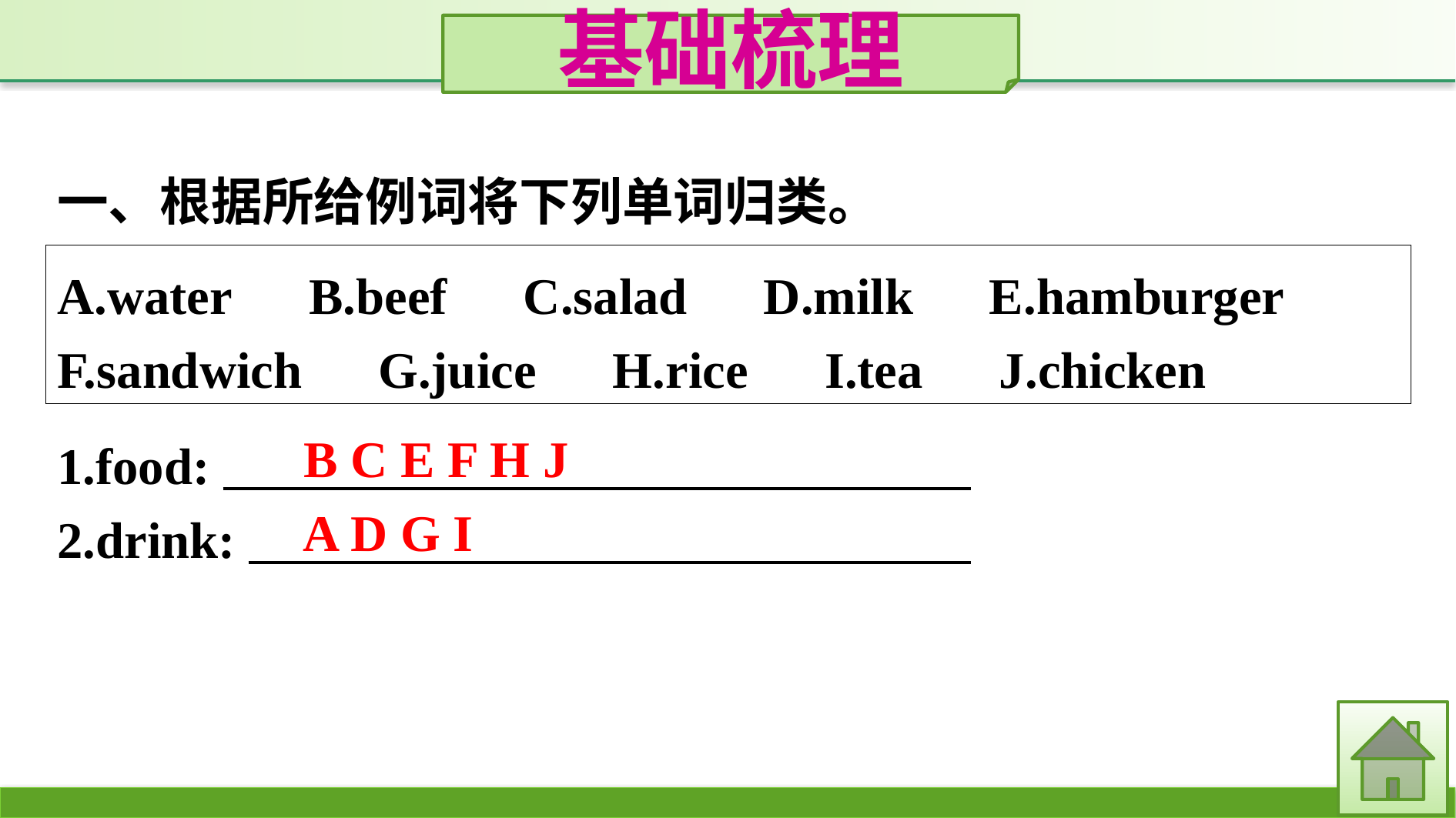

基础梳理
一、根据所给例词将下列单词归类。
A.water　B.beef　C.salad　D.milk　E.hamburger　F.sandwich　G.juice　H.rice　I.tea　J.chicken
1.food:
2.drink:
B C E F H J
A D G I